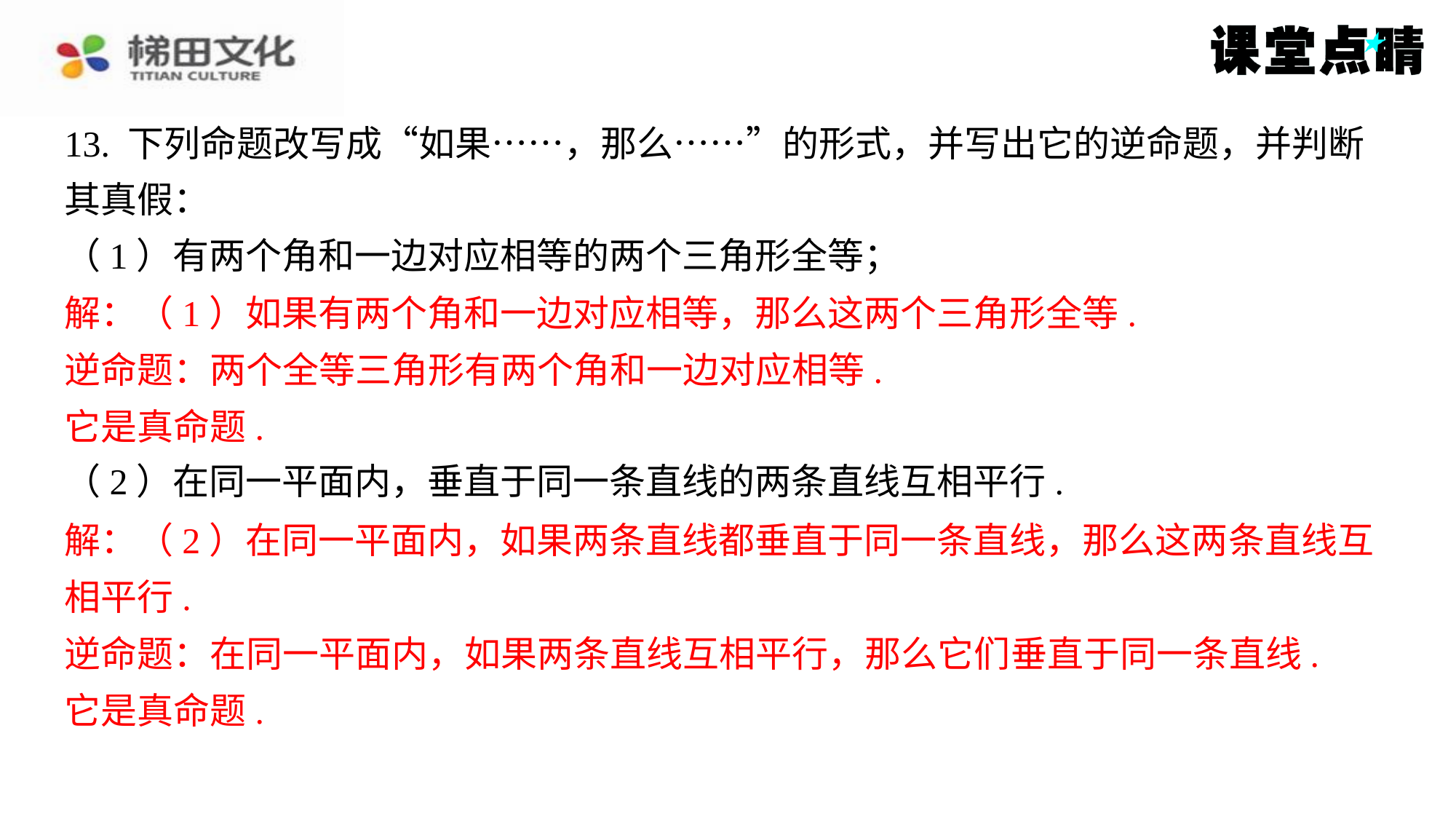

13. 下列命题改写成“如果……，那么……”的形式，并写出它的逆命题，并判断
其真假：
（1）有两个角和一边对应相等的两个三角形全等；
解：（1）如果有两个角和一边对应相等，那么这两个三角形全等.
逆命题：两个全等三角形有两个角和一边对应相等.
它是真命题.
（2）在同一平面内，垂直于同一条直线的两条直线互相平行.
解：（2）在同一平面内，如果两条直线都垂直于同一条直线，那么这两条直线互
相平行.
逆命题：在同一平面内，如果两条直线互相平行，那么它们垂直于同一条直线.
它是真命题.
解：（1）如果有两个角和一边对应相等，那么这两个三角形全等.
逆命题：两个全等三角形有两个角和一边对应相等.
它是真命题.
解：（2）在同一平面内，如果两条直线都垂直于同一条直线，那么这两条直线互
相平行.
逆命题：在同一平面内，如果两条直线互相平行，那么它们垂直于同一条直线.
它是真命题.